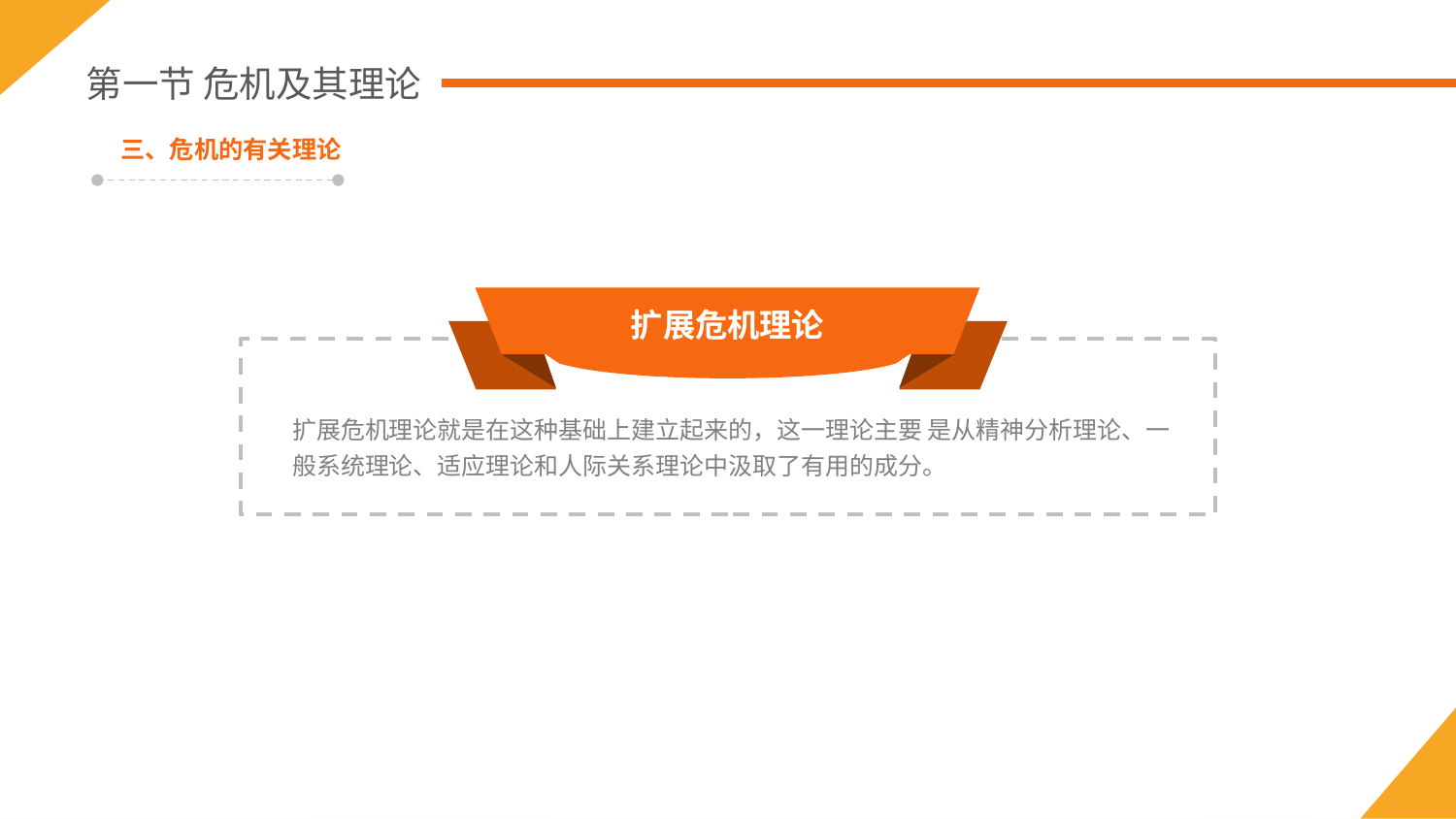

第一节 危机及其理论
三、危机的有关理论

扩展危机理论

扩展危机理论就是在这种基础上建立起来的，这一理论主要 是从精神分析理论、一般系统理论、适应理论和人际关系理论中汲取了有用的成分。